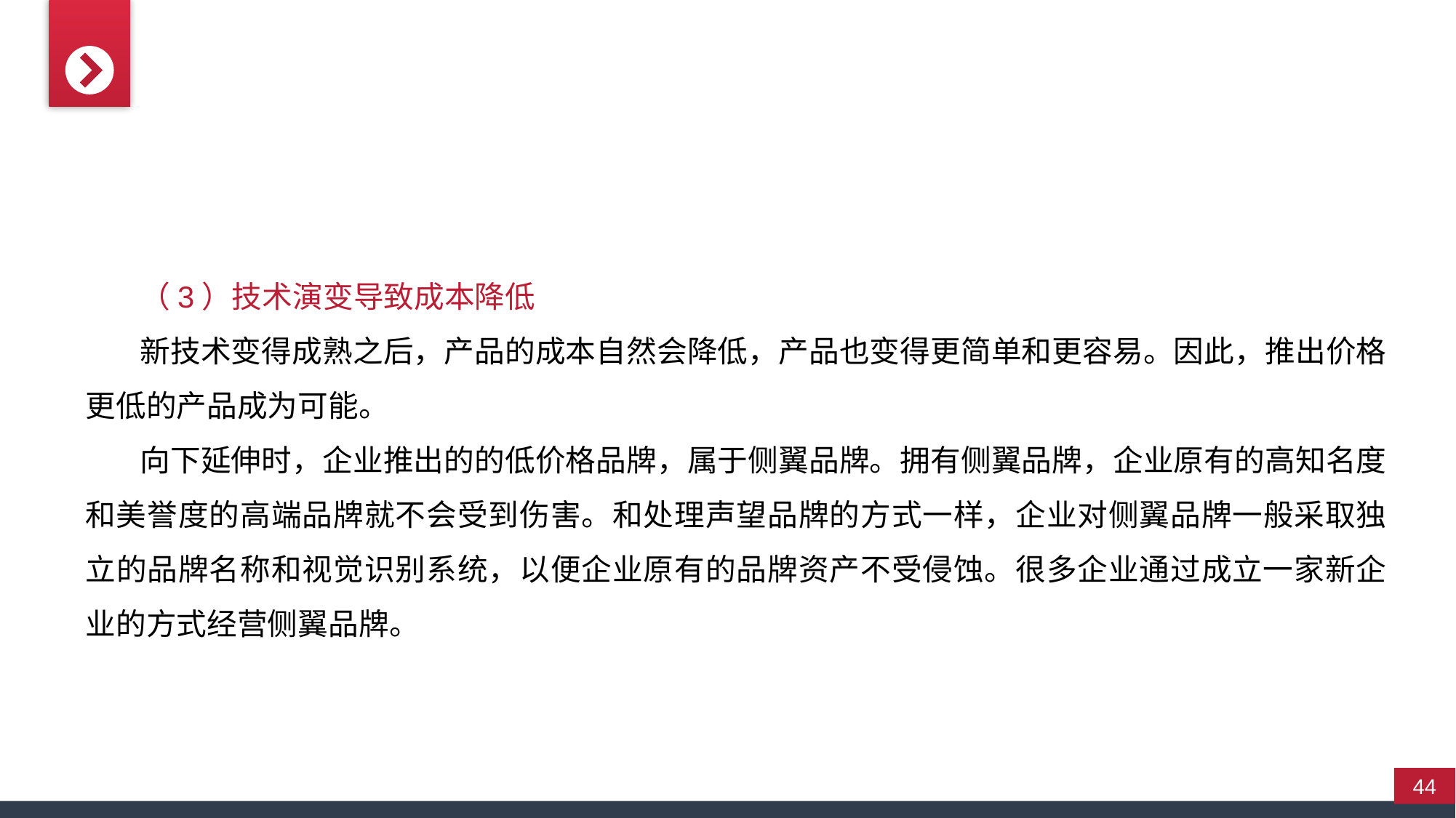

（3）技术演变导致成本降低
新技术变得成熟之后，产品的成本自然会降低，产品也变得更简单和更容易。因此，推出价格更低的产品成为可能。
向下延伸时，企业推出的的低价格品牌，属于侧翼品牌。拥有侧翼品牌，企业原有的高知名度和美誉度的高端品牌就不会受到伤害。和处理声望品牌的方式一样，企业对侧翼品牌一般采取独立的品牌名称和视觉识别系统，以便企业原有的品牌资产不受侵蚀。很多企业通过成立一家新企业的方式经营侧翼品牌。